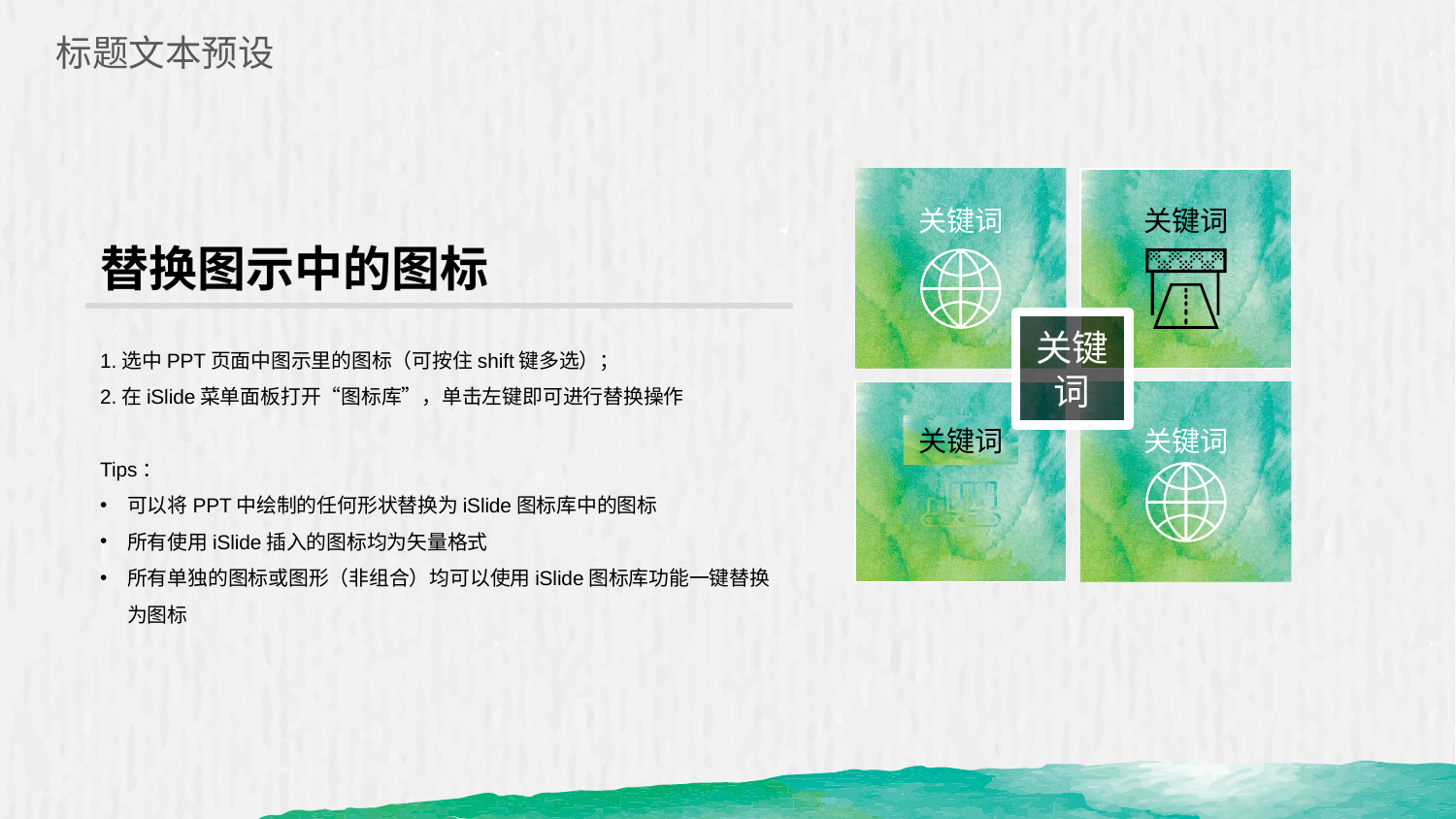

标题文本预设

关键词

关键词

替换图示中的图标
1.选中PPT页面中图示里的图标（可按住shift键多选）；
2.在iSlide菜单面板打开“图标库”，单击左键即可进行替换操作

Tips：
可以将PPT中绘制的任何形状替换为iSlide图标库中的图标
所有使用iSlide插入的图标均为矢量格式
所有单独的图标或图形（非组合）均可以使用iSlide图标库功能一键替换为图标
关键词

关键词

关键词